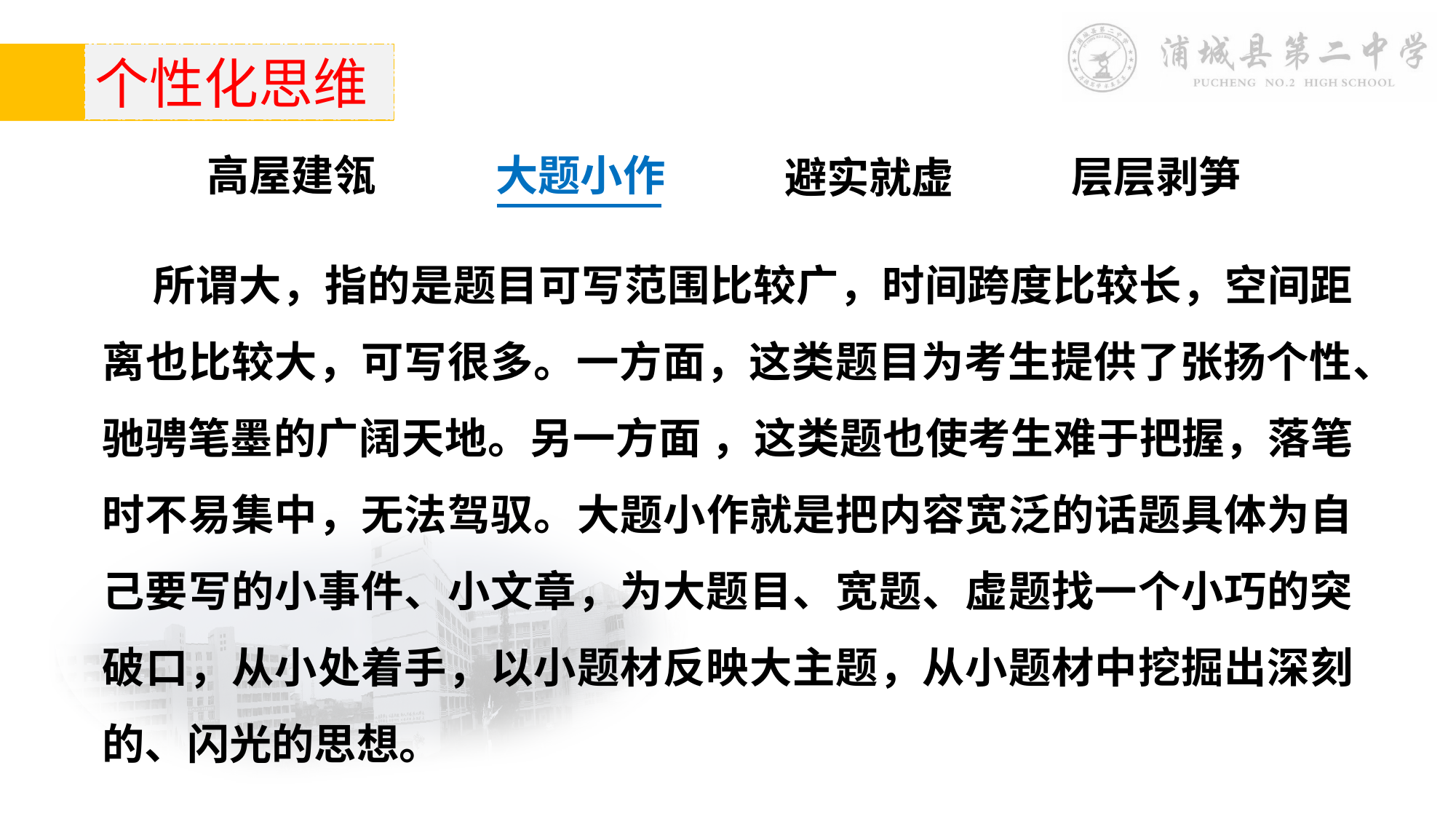

个性化思维

大题小作
高屋建瓴
层层剥笋
避实就虚
    所谓大，指的是题目可写范围比较广，时间跨度比较长，空间距离也比较大，可写很多。一方面，这类题目为考生提供了张扬个性、驰骋笔墨的广阔天地。另一方面 ，这类题也使考生难于把握，落笔时不易集中，无法驾驭。大题小作就是把内容宽泛的话题具体为自己要写的小事件、小文章，为大题目、宽题、虚题找一个小巧的突破口，从小处着手，以小题材反映大主题，从小题材中挖掘出深刻的、闪光的思想。